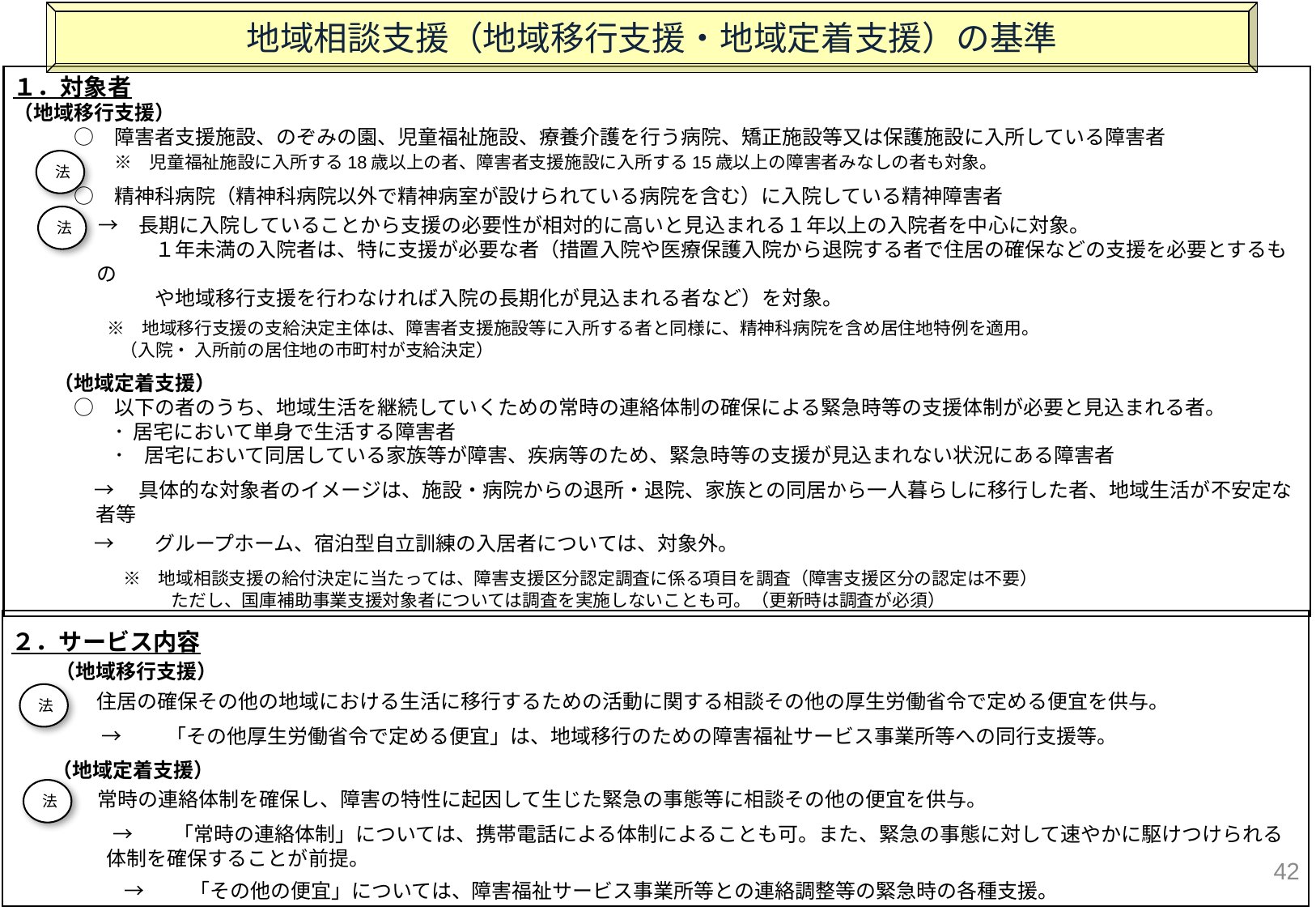

地域相談支援（地域移行支援・地域定着支援）の基準
１．対象者
（地域移行支援）
　　　○　障害者支援施設、のぞみの園、児童福祉施設、療養介護を行う病院、矯正施設等又は保護施設に入所している障害者
　　　　　※　児童福祉施設に入所する18歳以上の者、障害者支援施設に入所する15歳以上の障害者みなしの者も対象。
　　　○　精神科病院（精神科病院以外で精神病室が設けられている病院を含む）に入院している精神障害者
　　　　 →　長期に入院していることから支援の必要性が相対的に高いと見込まれる１年以上の入院者を中心に対象。
　　　　　　　１年未満の入院者は、特に支援が必要な者（措置入院や医療保護入院から退院する者で住居の確保などの支援を必要とするもの
　　　　　　　や地域移行支援を行わなければ入院の長期化が見込まれる者など）を対象。
　　　    　※　地域移行支援の支給決定主体は、障害者支援施設等に入所する者と同様に、精神科病院を含め居住地特例を適用。
             　　　（入院・ 入所前の居住地の市町村が支給決定）
　　（地域定着支援）
　　　○　以下の者のうち、地域生活を継続していくための常時の連絡体制の確保による緊急時等の支援体制が必要と見込まれる者。
　　　　　･  居宅において単身で生活する障害者
　　　　　･　居宅において同居している家族等が障害、疾病等のため、緊急時等の支援が見込まれない状況にある障害者
　　　　→　 具体的な対象者のイメージは、施設・病院からの退所・退院、家族との同居から一人暮らしに移行した者、地域生活が不安定な者等
　　　　→　　グループホーム、宿泊型自立訓練の入居者については、対象外。
 　　　　　※　地域相談支援の給付決定に当たっては、障害支援区分認定調査に係る項目を調査（障害支援区分の認定は不要）
　　　　　　　　　ただし、国庫補助事業支援対象者については調査を実施しないことも可。（更新時は調査が必須）
法
法
２．サービス内容
　　（地域移行支援）
　　　　 住居の確保その他の地域における生活に移行するための活動に関する相談その他の厚生労働省令で定める便宜を供与。
　　　　  →　　 「その他厚生労働省令で定める便宜」は、地域移行のための障害福祉サービス事業所等への同行支援等。
　　（地域定着支援）
　　　　 常時の連絡体制を確保し、障害の特性に起因して生じた緊急の事態等に相談その他の便宜を供与。
　　　　　→　　「常時の連絡体制」については、携帯電話による体制によることも可。また、緊急の事態に対して速やかに駆けつけられる体制を確保することが前提。
　　　　　→　 　「その他の便宜」については、障害福祉サービス事業所等との連絡調整等の緊急時の各種支援。
法
法
42